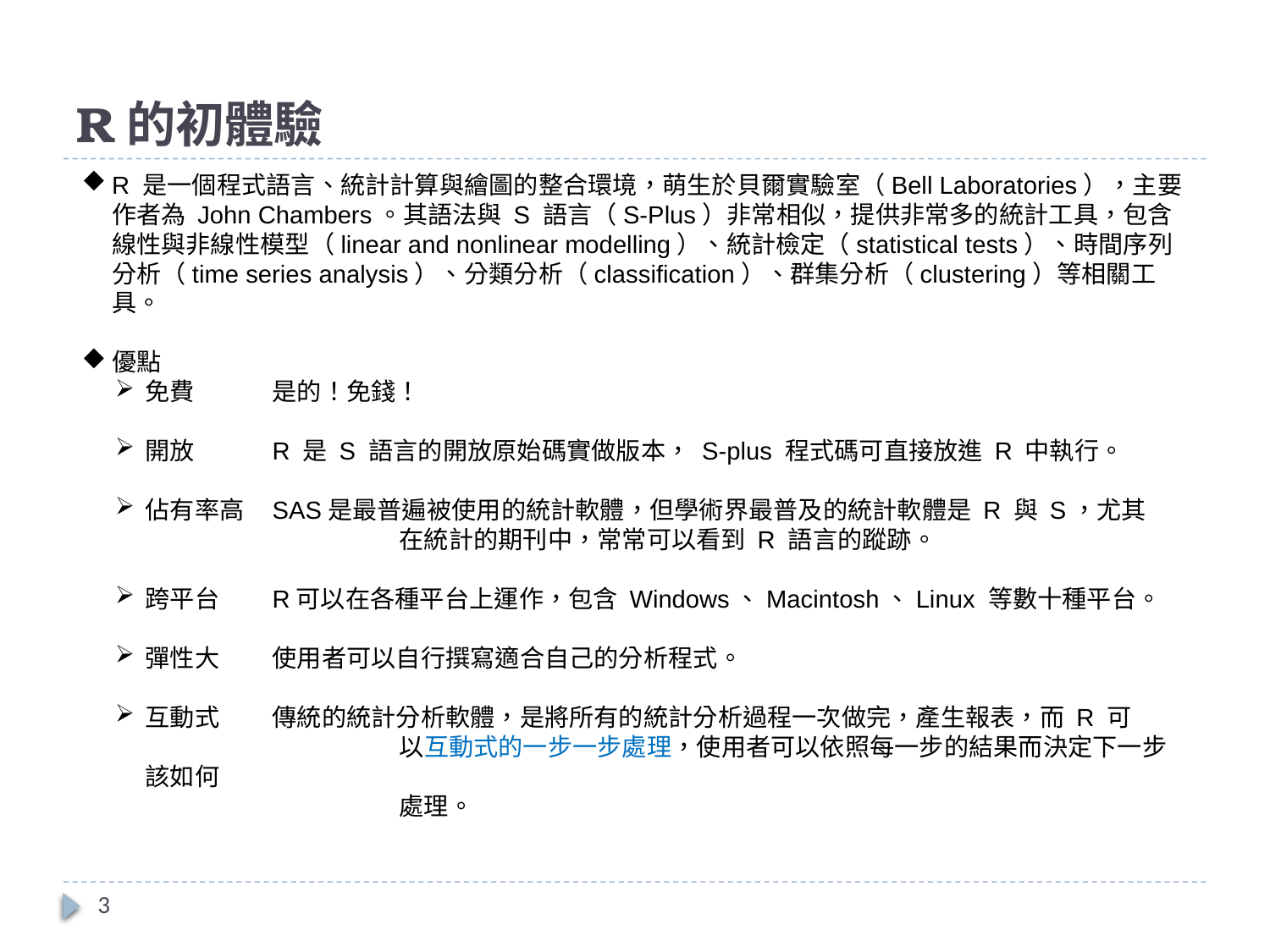

# R的初體驗
R 是一個程式語言、統計計算與繪圖的整合環境，萌生於貝爾實驗室（Bell Laboratories），主要作者為 John Chambers。其語法與 S 語言（S-Plus）非常相似，提供非常多的統計工具，包含線性與非線性模型（linear and nonlinear modelling）、統計檢定（statistical tests）、時間序列分析（time series analysis）、分類分析（classification）、群集分析（clustering）等相關工具。

優點
免費	是的！免錢！

開放	R 是 S 語言的開放原始碼實做版本， S-plus 程式碼可直接放進 R 中執行。

佔有率高	SAS是最普遍被使用的統計軟體，但學術界最普及的統計軟體是 R 與 S，尤其
		在統計的期刊中，常常可以看到 R 語言的蹤跡。

跨平台	R可以在各種平台上運作，包含 Windows、Macintosh、Linux 等數十種平台。

彈性大	使用者可以自行撰寫適合自己的分析程式。

互動式	傳統的統計分析軟體，是將所有的統計分析過程一次做完，產生報表，而 R 可
		以互動式的一步一步處理，使用者可以依照每一步的結果而決定下一步該如何
		處理。
3